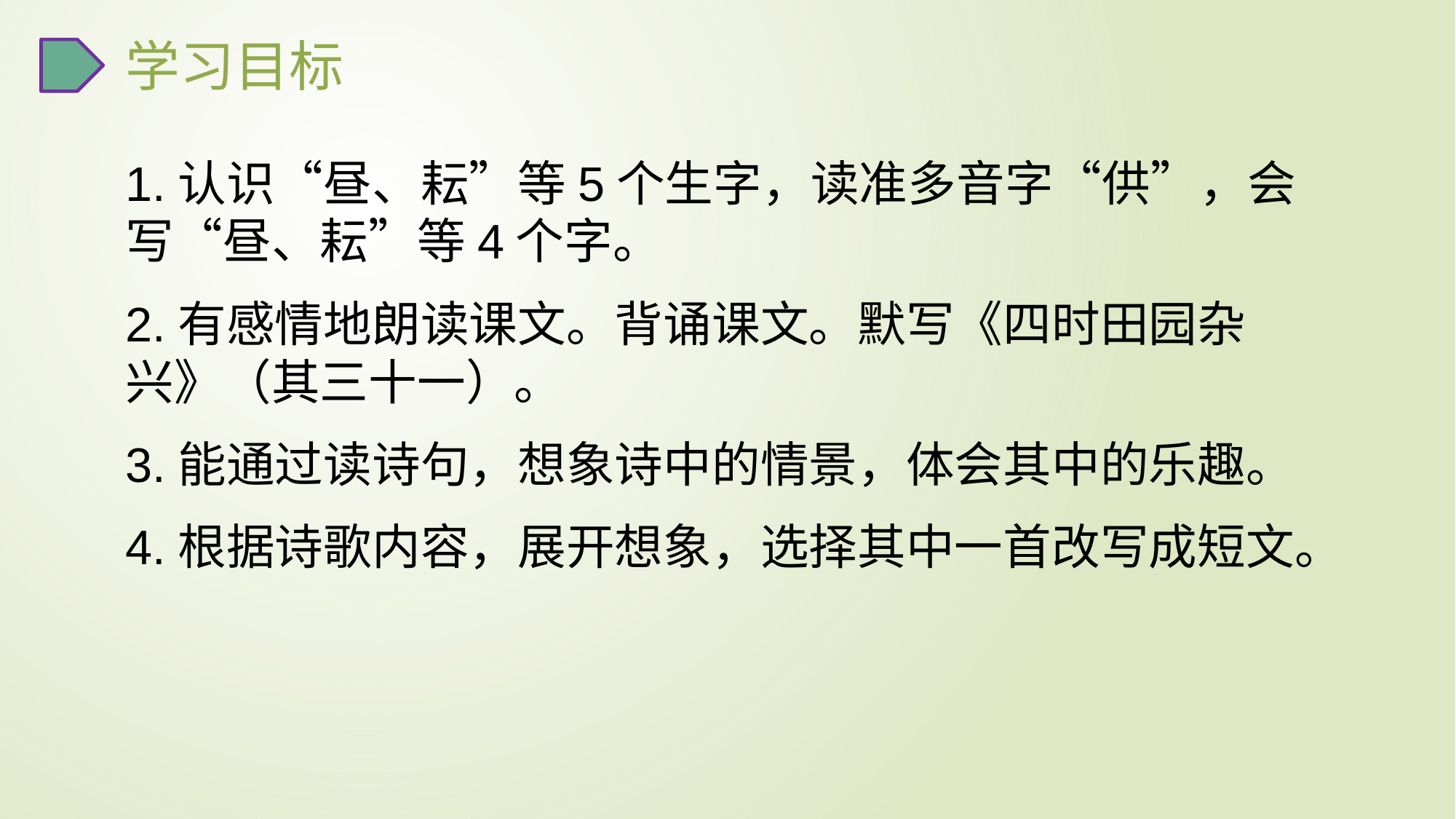

学习目标

1.认识“昼、耘”等5个生字，读准多音字“供”，会写“昼、耘”等4个字。
2.有感情地朗读课文。背诵课文。默写《四时田园杂兴》（其三十一）。
3.能通过读诗句，想象诗中的情景，体会其中的乐趣。
4.根据诗歌内容，展开想象，选择其中一首改写成短文。